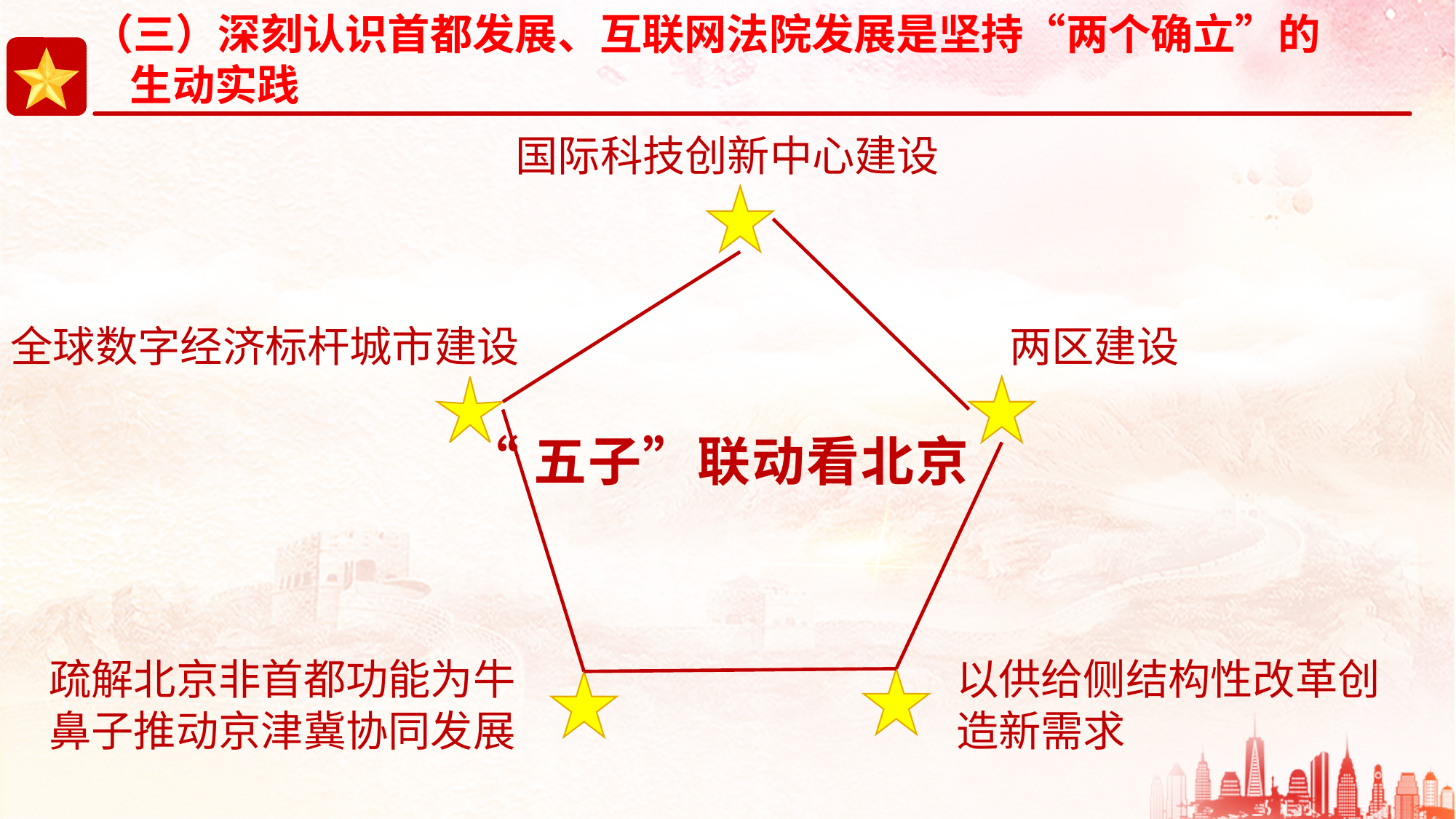

国际科技创新中心建设

全球数字经济标杆城市建设
两区建设

“五子”联动看北京
疏解北京非首都功能为牛鼻子推动京津冀协同发展
以供给侧结构性改革创造新需求